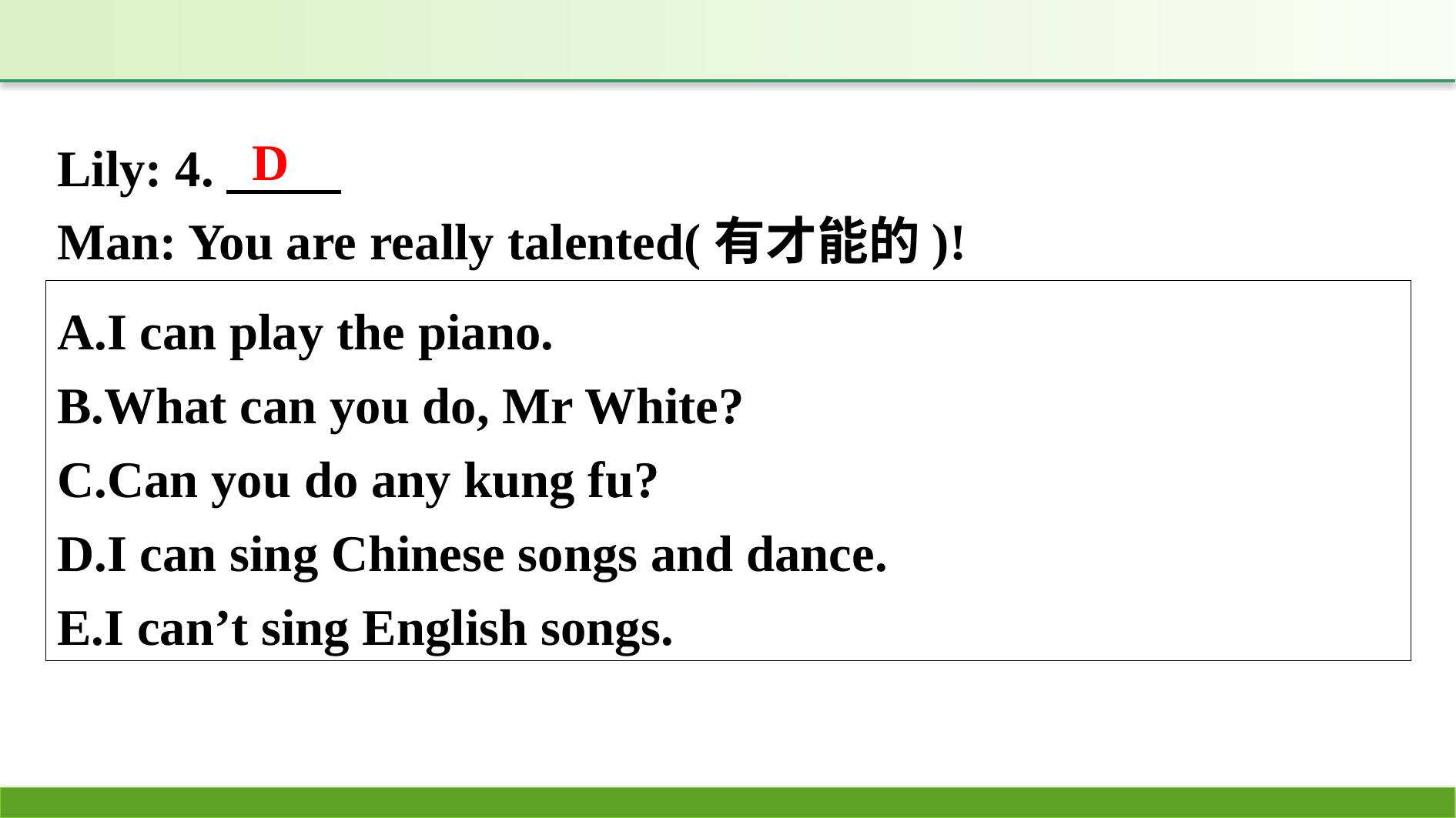

Lily: 4.
Man: You are really talented(有才能的)!
D
A.I can play the piano.
B.What can you do, Mr White?
C.Can you do any kung fu?
D.I can sing Chinese songs and dance.
E.I can’t sing English songs.